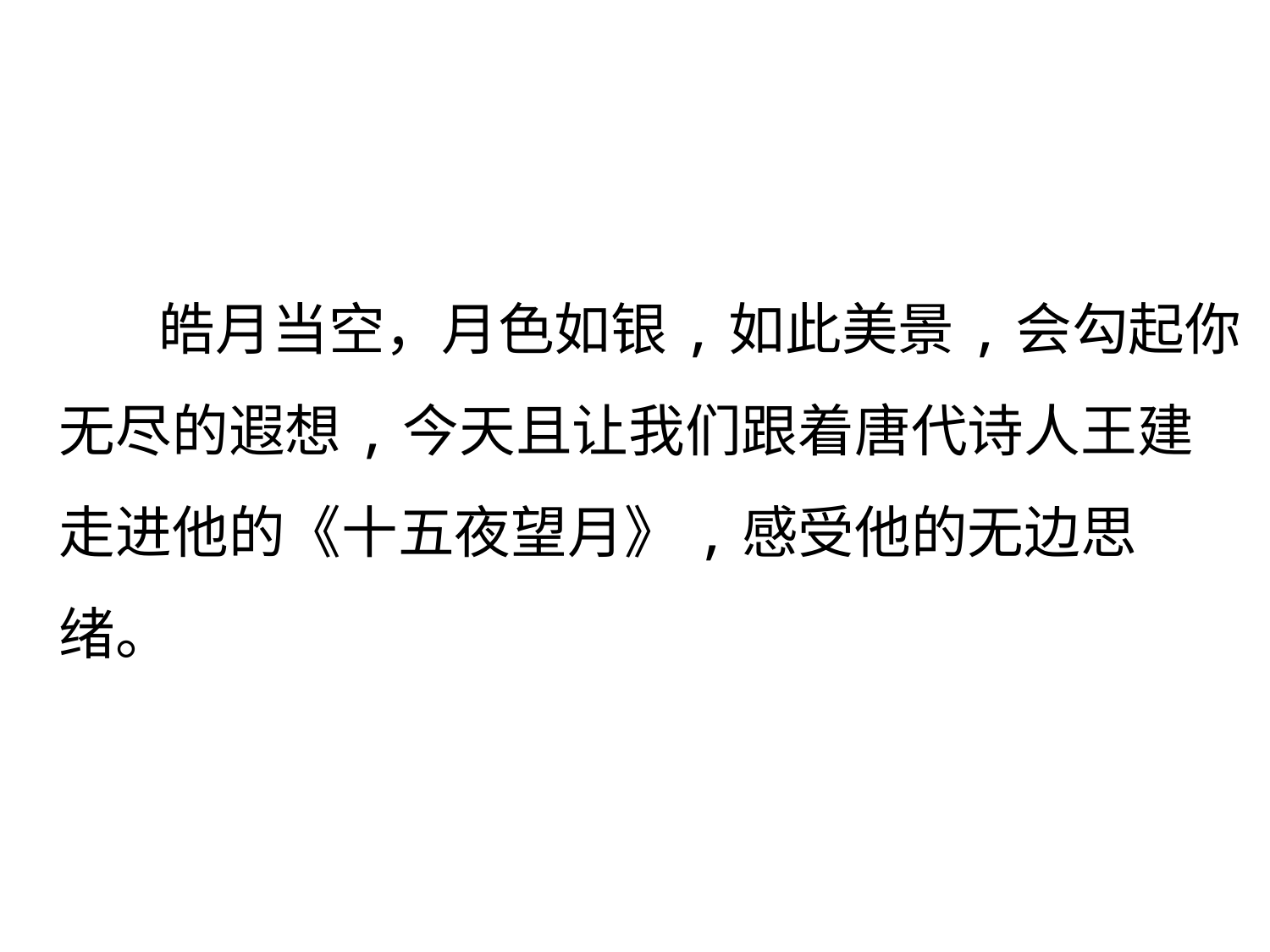

皓月当空，月色如银,如此美景,会勾起你无尽的遐想,今天且让我们跟着唐代诗人王建走进他的《十五夜望月》,感受他的无边思绪。